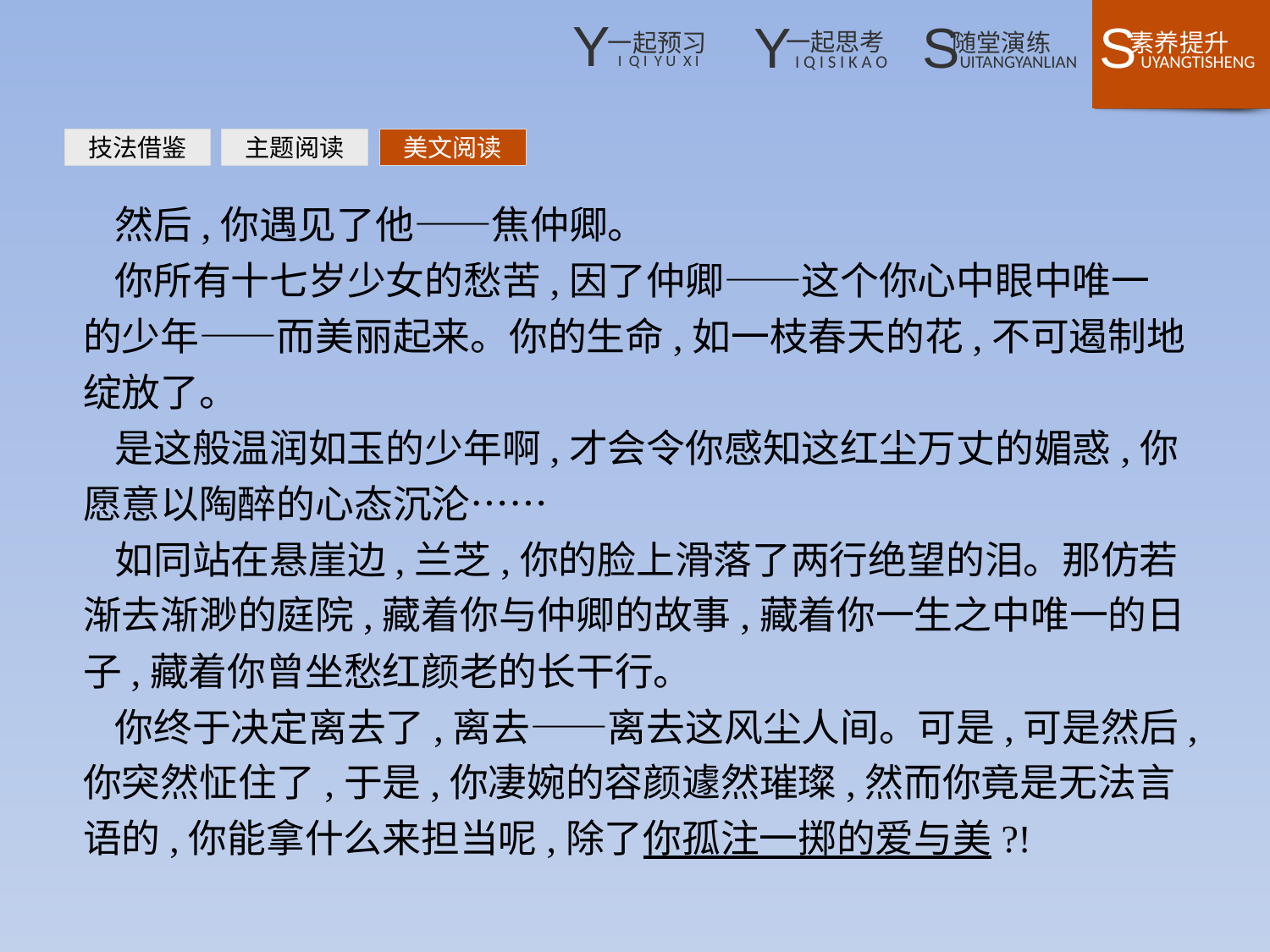

技法借鉴
主题阅读
美文阅读
然后,你遇见了他——焦仲卿。
你所有十七岁少女的愁苦,因了仲卿——这个你心中眼中唯一的少年——而美丽起来。你的生命,如一枝春天的花,不可遏制地绽放了。
是这般温润如玉的少年啊,才会令你感知这红尘万丈的媚惑,你愿意以陶醉的心态沉沦……
如同站在悬崖边,兰芝,你的脸上滑落了两行绝望的泪。那仿若渐去渐渺的庭院,藏着你与仲卿的故事,藏着你一生之中唯一的日子,藏着你曾坐愁红颜老的长干行。
你终于决定离去了,离去——离去这风尘人间。可是,可是然后,你突然怔住了,于是,你凄婉的容颜遽然璀璨,然而你竟是无法言语的,你能拿什么来担当呢,除了你孤注一掷的爱与美?!